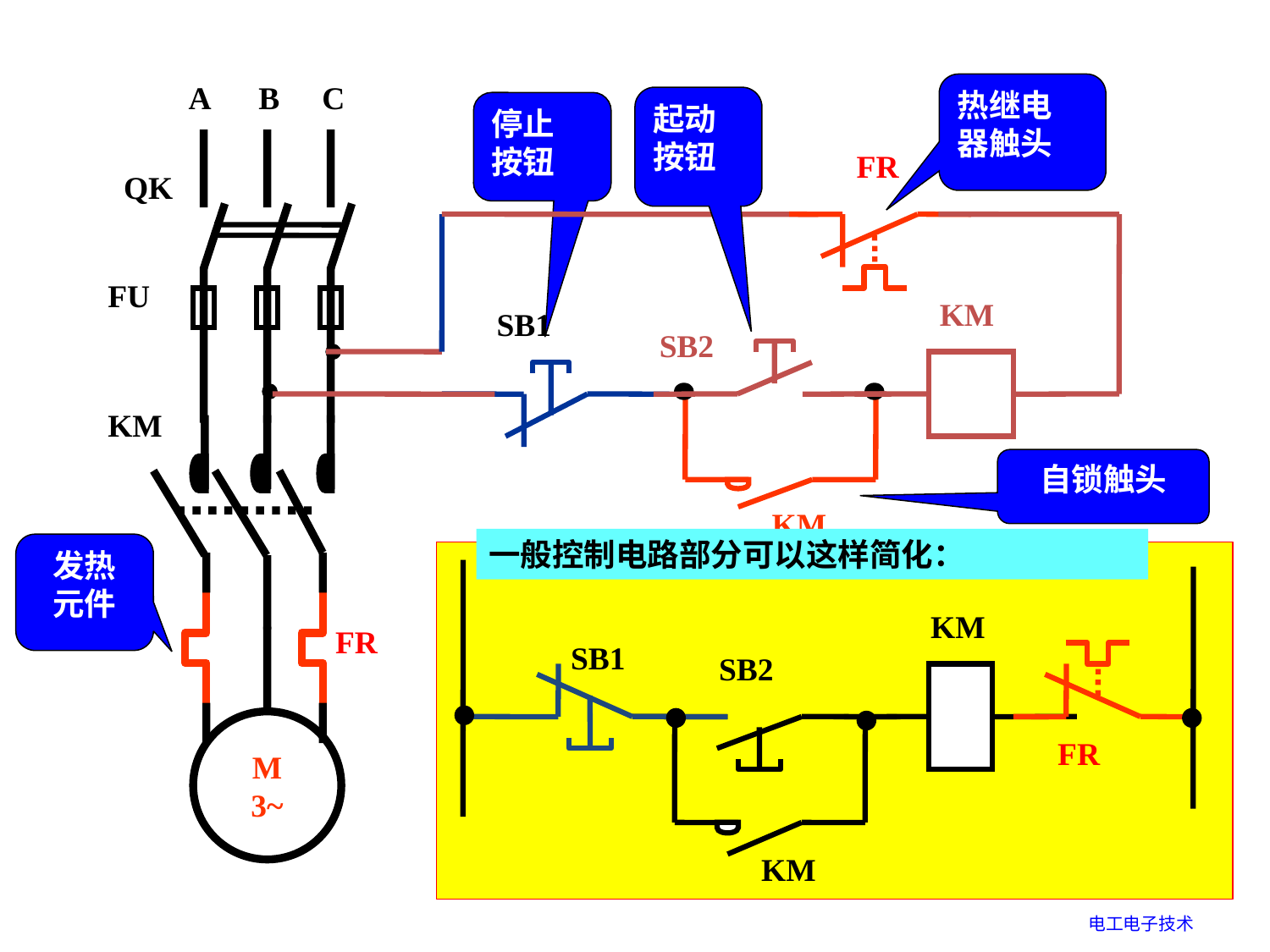

A
B
C

QK
FU

KM

FR

M
3~
热继电
器触头
起动
按钮
停止
按钮
FR

KM
SB1
SB2

KM

自锁触头
一般控制电路部分可以这样简化：
发热
元件

KM
SB1
SB2

FR

KM
电工电子技术